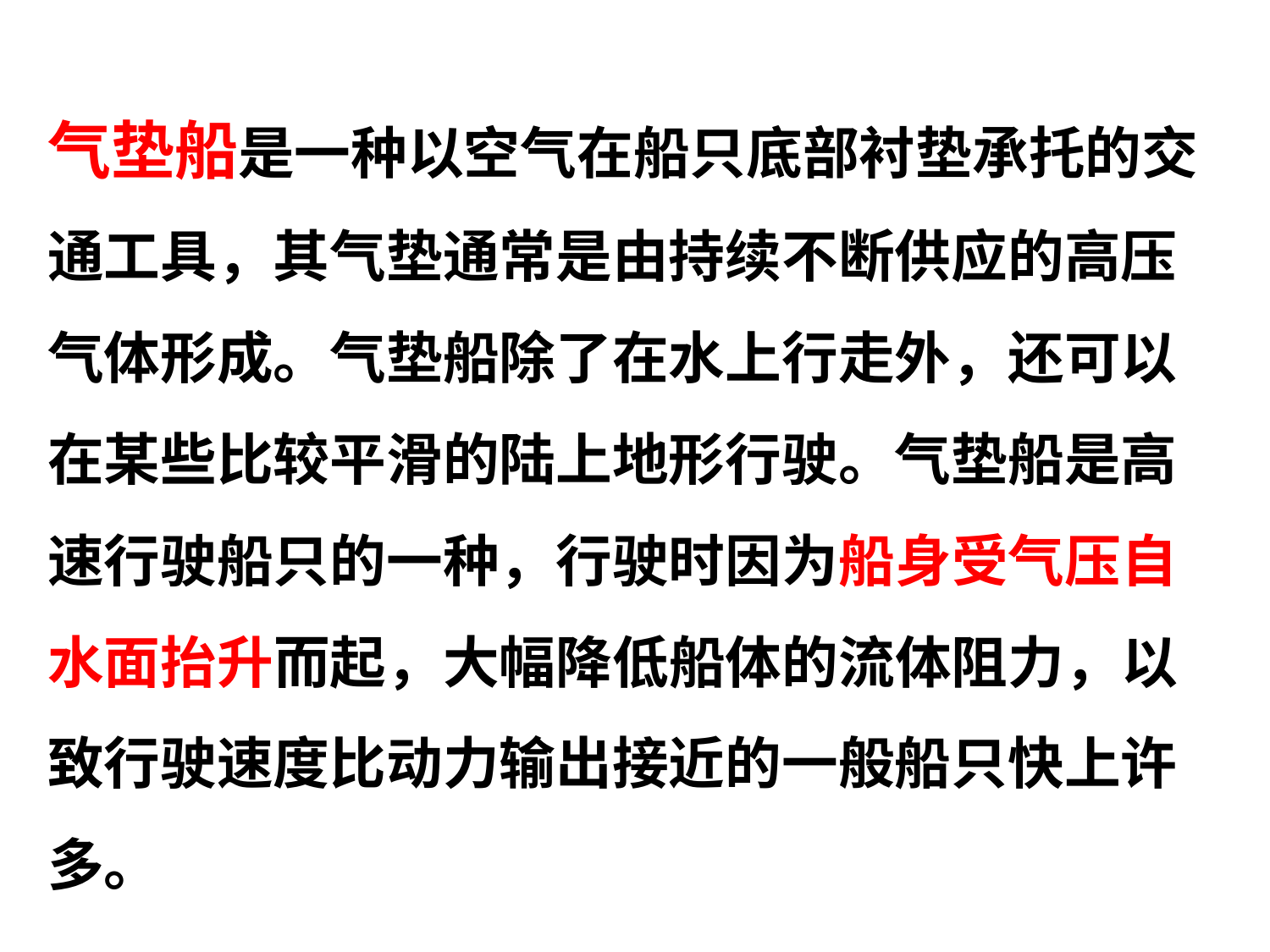

气垫船是一种以空气在船只底部衬垫承托的交通工具，其气垫通常是由持续不断供应的高压气体形成。气垫船除了在水上行走外，还可以在某些比较平滑的陆上地形行驶。气垫船是高速行驶船只的一种，行驶时因为船身受气压自水面抬升而起，大幅降低船体的流体阻力，以致行驶速度比动力输出接近的一般船只快上许多。